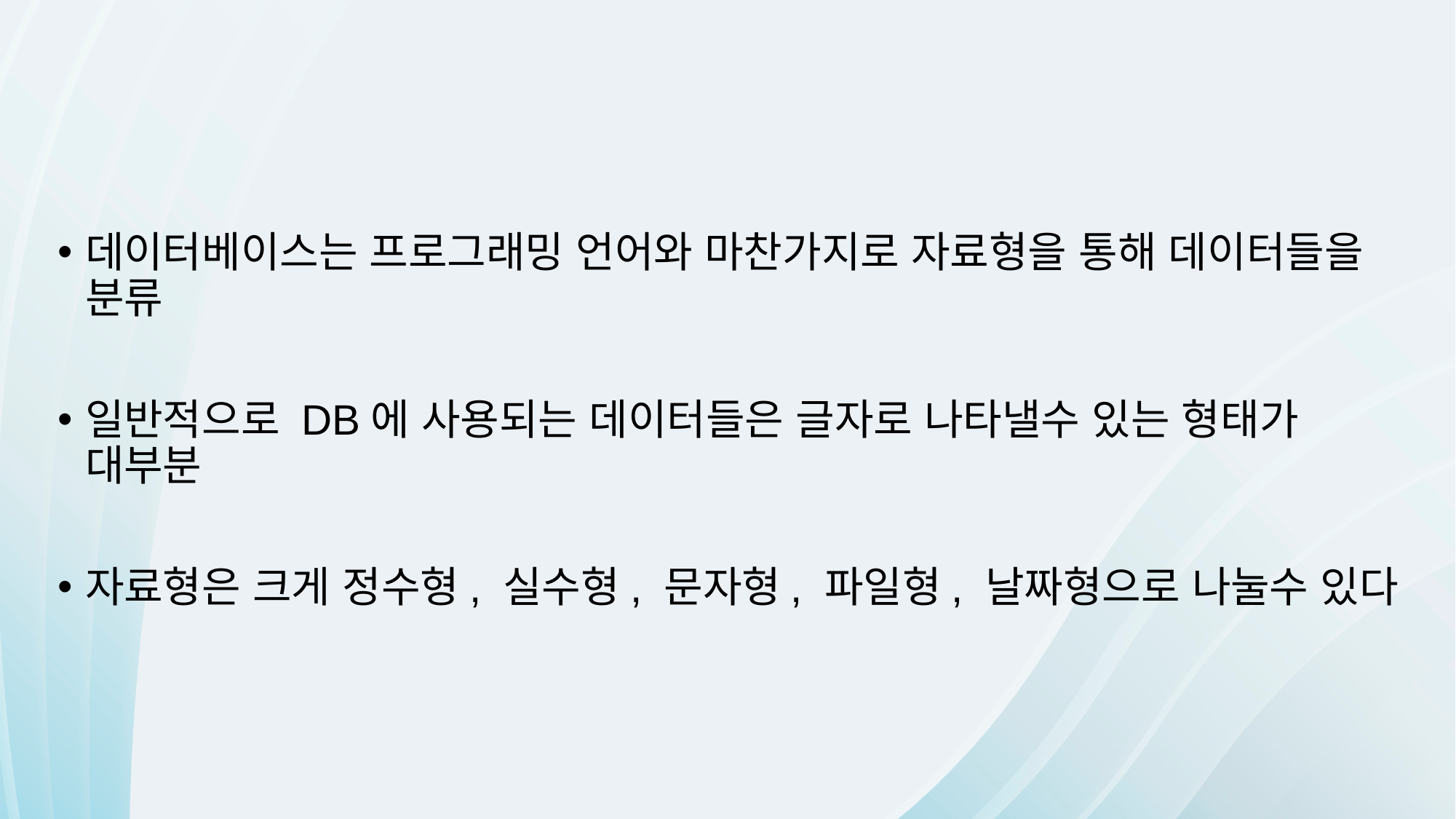

데이터베이스는 프로그래밍 언어와 마찬가지로 자료형을 통해 데이터들을 분류

일반적으로 DB에 사용되는 데이터들은 글자로 나타낼수 있는 형태가 대부분

자료형은 크게 정수형, 실수형, 문자형, 파일형, 날짜형으로 나눌수 있다